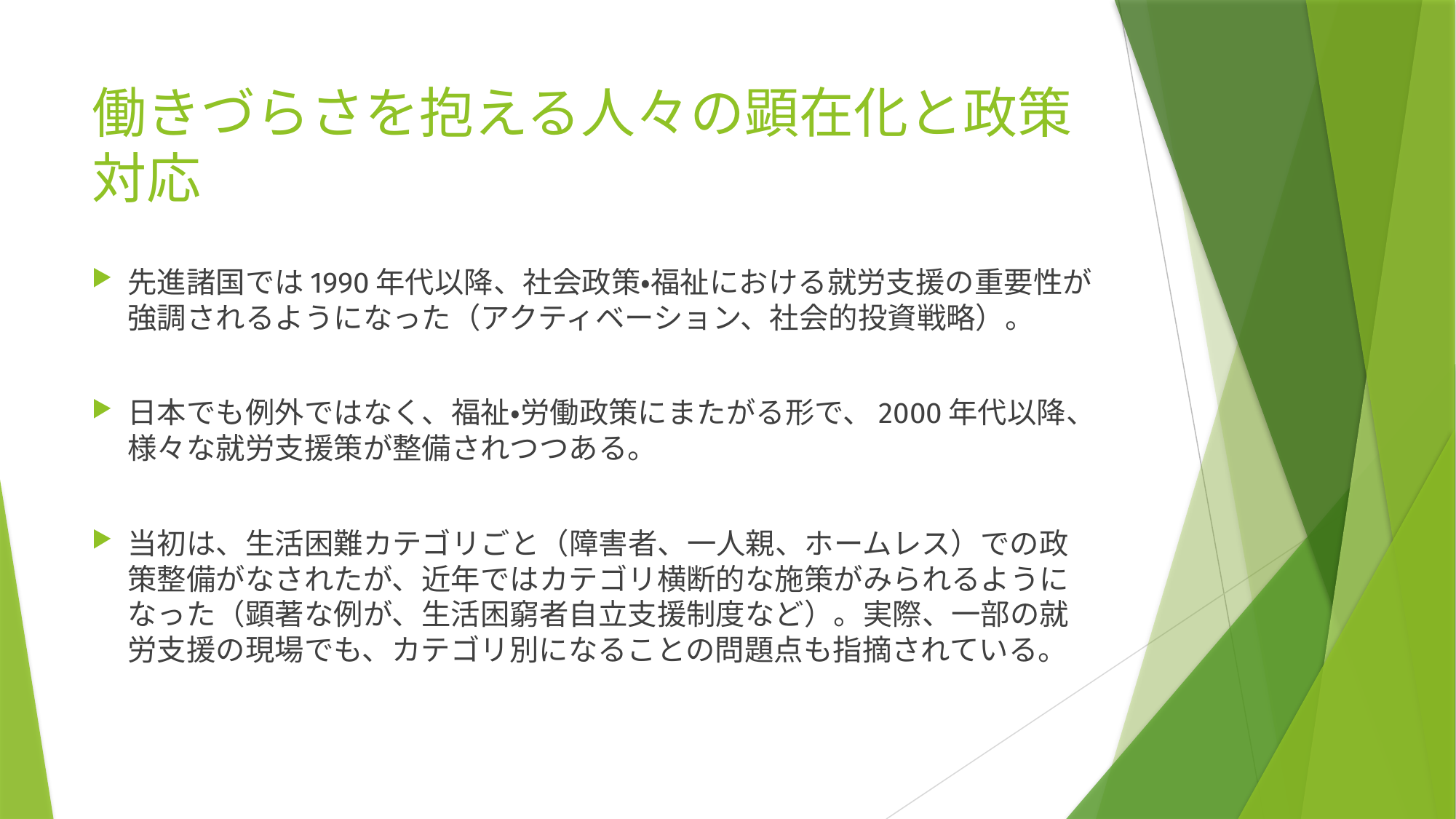

# 働きづらさを抱える人々の顕在化と政策対応
先進諸国では1990年代以降、社会政策・福祉における就労支援の重要性が強調されるようになった（アクティベーション、社会的投資戦略）。

日本でも例外ではなく、福祉・労働政策にまたがる形で、2000年代以降、様々な就労支援策が整備されつつある。

当初は、生活困難カテゴリごと（障害者、一人親、ホームレス）での政策整備がなされたが、近年ではカテゴリ横断的な施策がみられるようになった（顕著な例が、生活困窮者自立支援制度など）。実際、一部の就労支援の現場でも、カテゴリ別になることの問題点も指摘されている。